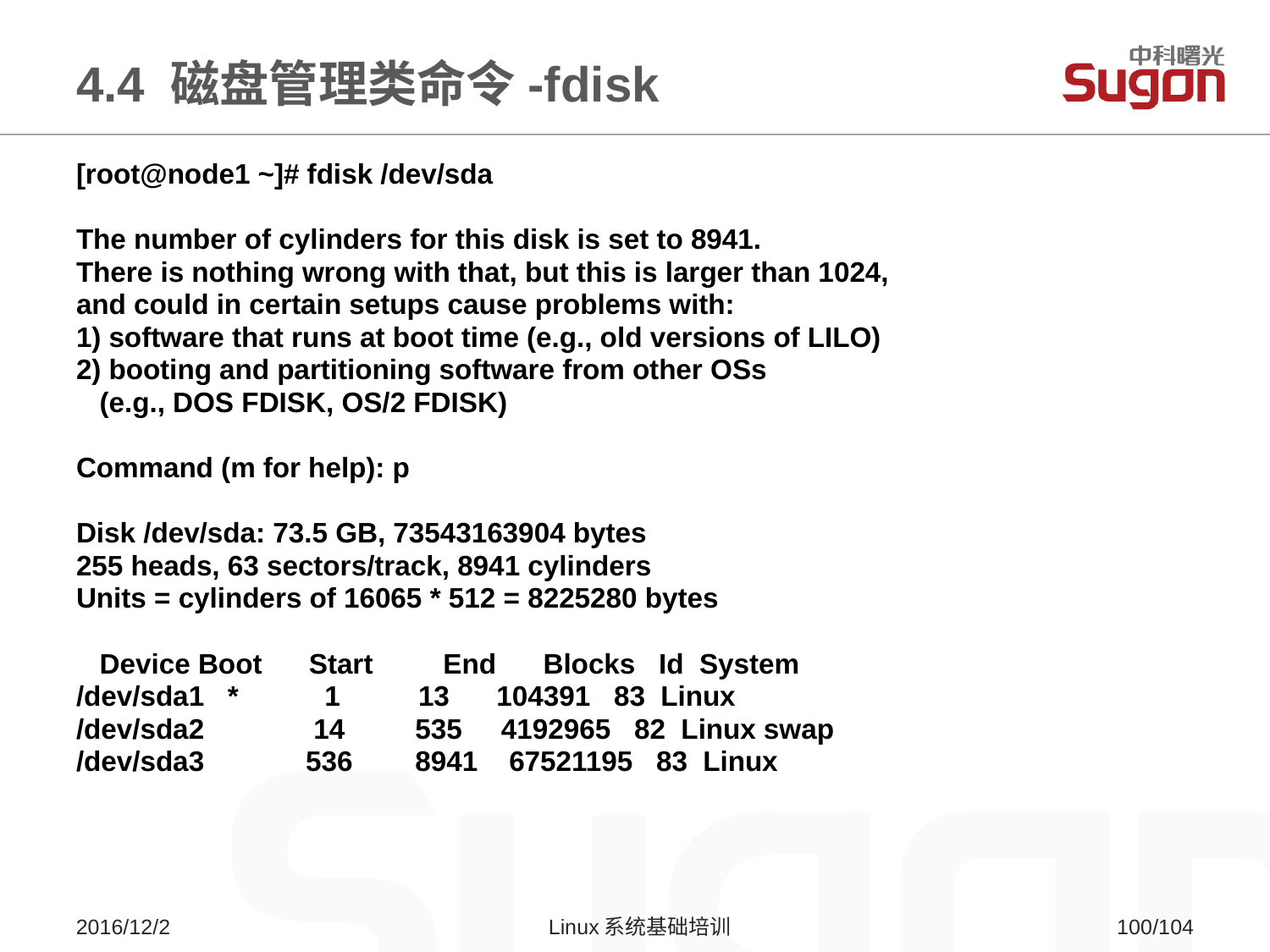

# 4.4 磁盘管理类命令-fdisk
[root@node1 ~]# fdisk /dev/sda

The number of cylinders for this disk is set to 8941.
There is nothing wrong with that, but this is larger than 1024,
and could in certain setups cause problems with:
1) software that runs at boot time (e.g., old versions of LILO)
2) booting and partitioning software from other OSs
   (e.g., DOS FDISK, OS/2 FDISK)

Command (m for help): p

Disk /dev/sda: 73.5 GB, 73543163904 bytes
255 heads, 63 sectors/track, 8941 cylinders
Units = cylinders of 16065 * 512 = 8225280 bytes

   Device Boot      Start         End      Blocks   Id  System
/dev/sda1   *           1          13      104391   83  Linux
/dev/sda2              14         535     4192965   82  Linux swap
/dev/sda3             536        8941    67521195   83  Linux